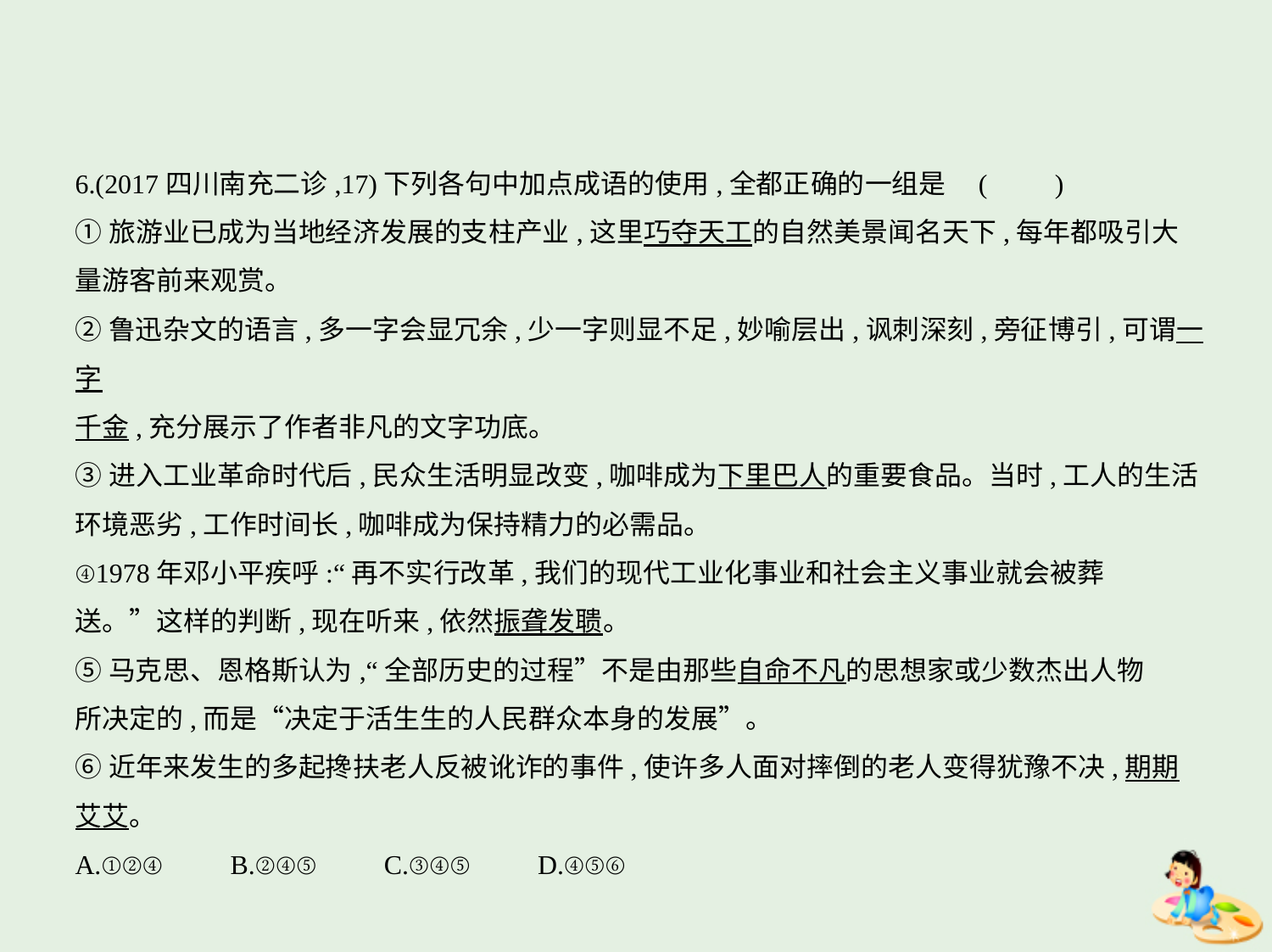

6.(2017四川南充二诊,17)下列各句中加点成语的使用,全都正确的一组是 (　　)
①旅游业已成为当地经济发展的支柱产业,这里巧夺天工的自然美景闻名天下,每年都吸引大
量游客前来观赏。
②鲁迅杂文的语言,多一字会显冗余,少一字则显不足,妙喻层出,讽刺深刻,旁征博引,可谓一字
千金,充分展示了作者非凡的文字功底。
③进入工业革命时代后,民众生活明显改变,咖啡成为下里巴人的重要食品。当时,工人的生活
环境恶劣,工作时间长,咖啡成为保持精力的必需品。
④1978年邓小平疾呼:“再不实行改革,我们的现代工业化事业和社会主义事业就会被葬
送。”这样的判断,现在听来,依然振聋发聩。
⑤马克思、恩格斯认为,“全部历史的过程”不是由那些自命不凡的思想家或少数杰出人物
所决定的,而是“决定于活生生的人民群众本身的发展”。
⑥近年来发生的多起搀扶老人反被讹诈的事件,使许多人面对摔倒的老人变得犹豫不决,期期
艾艾。
A.①②④　　B.②④⑤　　C.③④⑤　　D.④⑤⑥